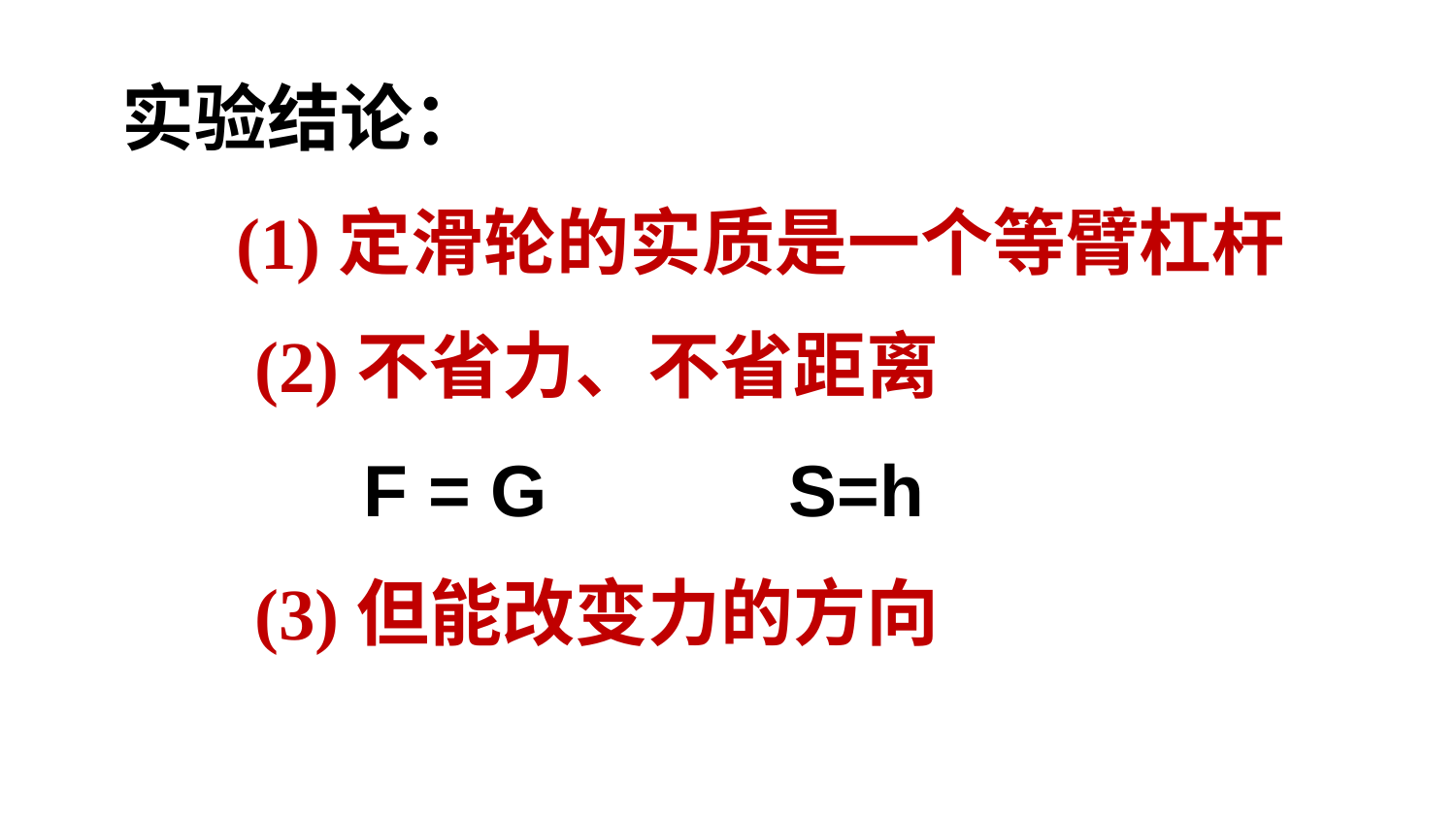

实验结论：
          (1)定滑轮的实质是一个等臂杠杆
           (2)不省力、不省距离
                 F = G            S=h
           (3)但能改变力的方向